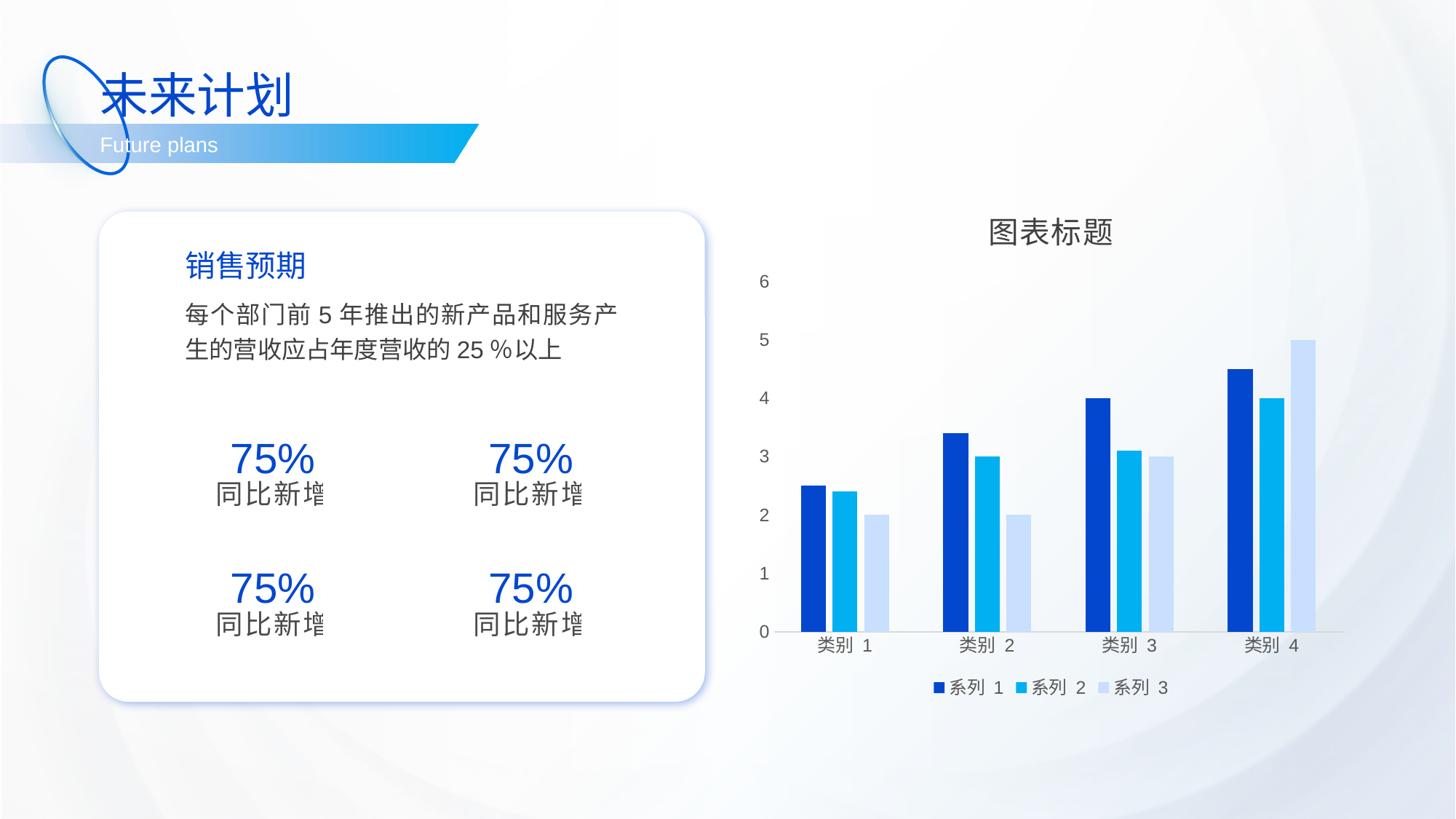

未来计划
Future plans

### Chart: 图表标题

| Category | 系列 1 | 系列 2 | 系列 3 |
|---|---|---|---|
| 类别 1 | 2.5 | 2.4 | 2.0 |
| 类别 2 | 3.4 | 3.0 | 2.0 |
| 类别 3 | 4.0 | 3.1 | 3.0 |
| 类别 4 | 4.5 | 4.0 | 5.0 |
销售预期
每个部门前5年推出的新产品和服务产生的营收应占年度营收的25％以上
75%
同比新增
75%
同比新增
75%
同比新增
75%
同比新增